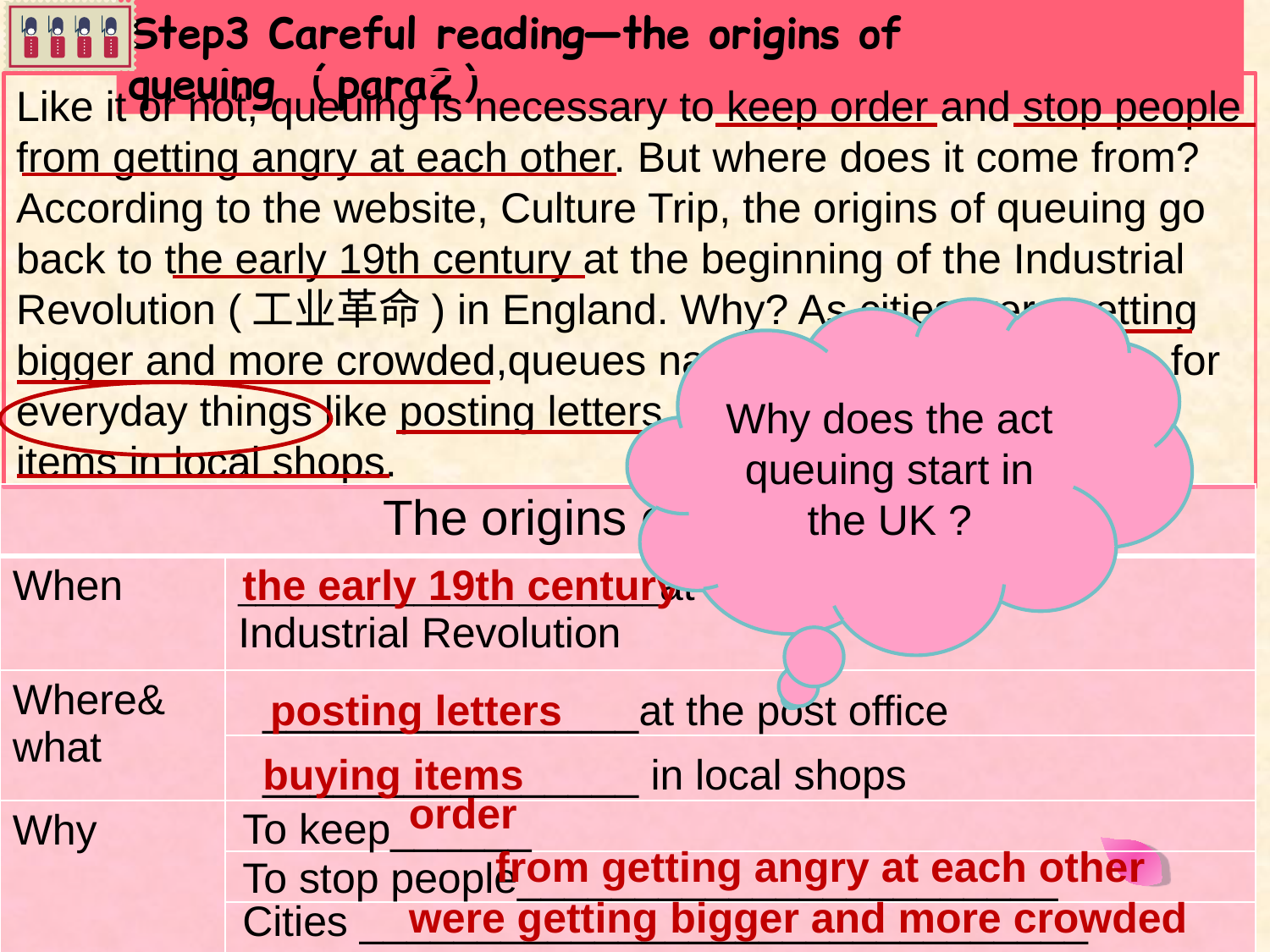

Step3 Careful reading—the origins of queuing（para2）
Like it or not, queuing is necessary to keep order and stop people from getting angry at each other. But where does it come from? According to the website, Culture Trip, the origins of queuing go back to the early 19th century at the beginning of the Industrial Revolution (工业革命) in England. Why? As cities were getting bigger and more crowded,queues naturally started to happen for everyday things like posting letters at the post office or buying items in local shops.
Why does the act queuing start in the UK ?

| The origins of queuing |  |
| --- | --- |
| When | \_\_\_\_\_\_\_\_\_\_\_\_\_\_\_\_\_\_\_\_\_\_\_\_at the beginning of the Industrial Revolution |
| Where& what |  |
|  |  |
| Why |  |
|  |  |
|  |  |
the early 19th century
________________at the post office
posting letters
________________ in local shops
buying items
order
To keep______

 from getting angry at each other
To stop people_______________________
were getting bigger and more crowded
Cities _______________________________